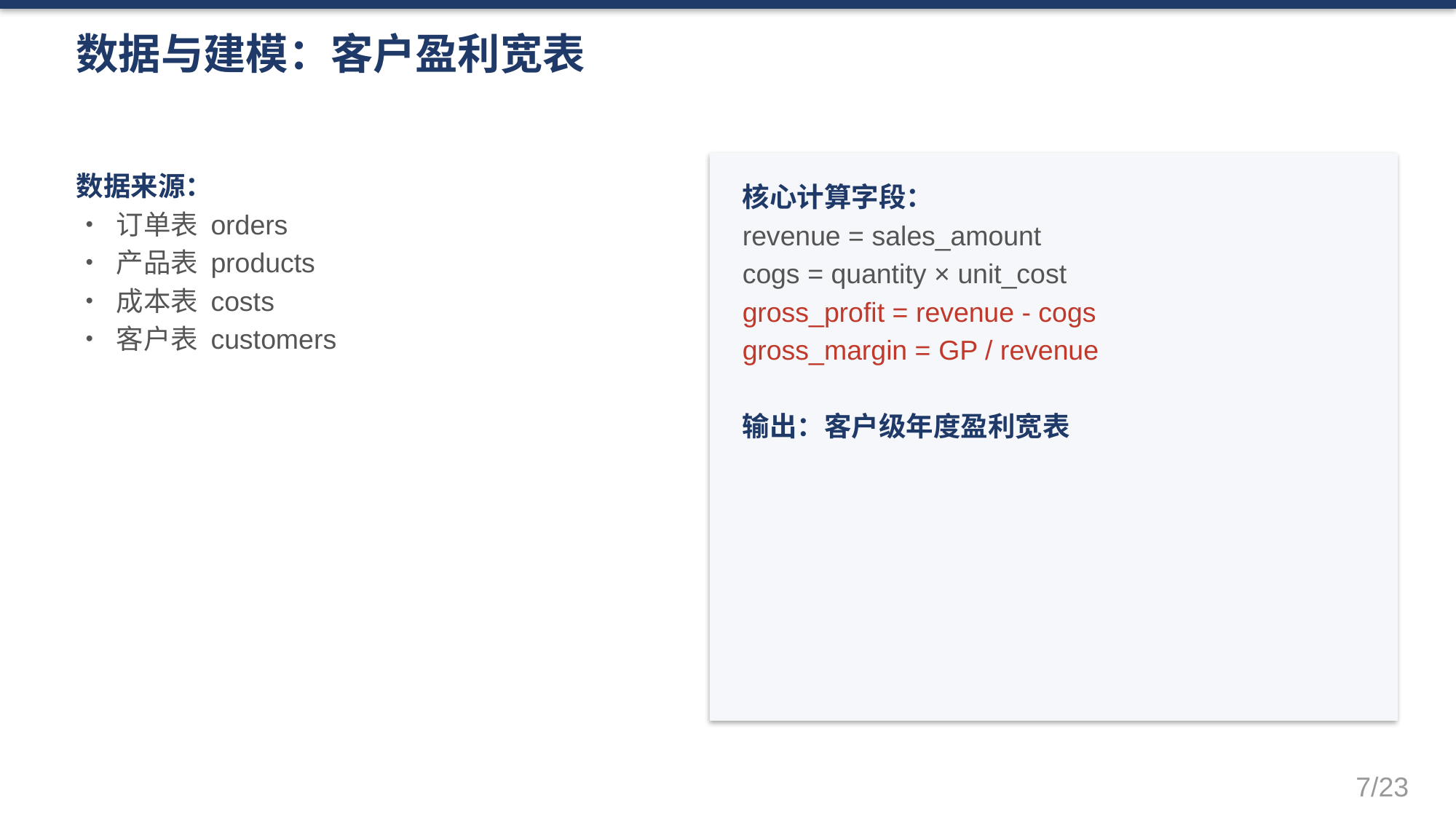

数据与建模：客户盈利宽表

数据来源：
• 订单表 orders
• 产品表 products
• 成本表 costs
• 客户表 customers
核心计算字段：
revenue = sales_amount
cogs = quantity × unit_cost
gross_profit = revenue - cogs
gross_margin = GP / revenue

输出：客户级年度盈利宽表
7/23